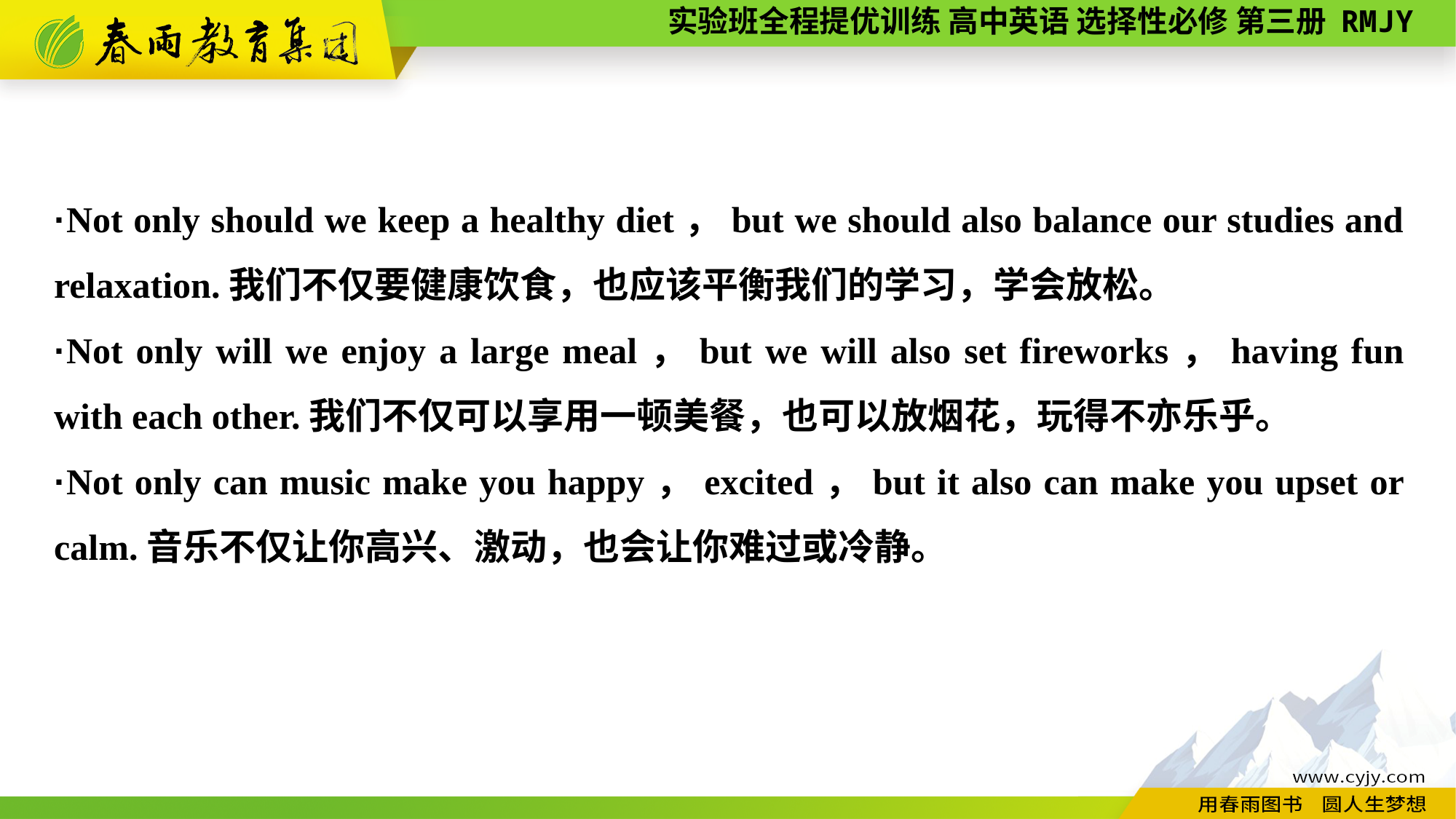

·Not only should we keep a healthy diet，but we should also balance our studies and relaxation.我们不仅要健康饮食，也应该平衡我们的学习，学会放松。
·Not only will we enjoy a large meal，but we will also set fireworks，having fun with each other.我们不仅可以享用一顿美餐，也可以放烟花，玩得不亦乐乎。
·Not only can music make you happy，excited，but it also can make you upset or calm.音乐不仅让你高兴、激动，也会让你难过或冷静。